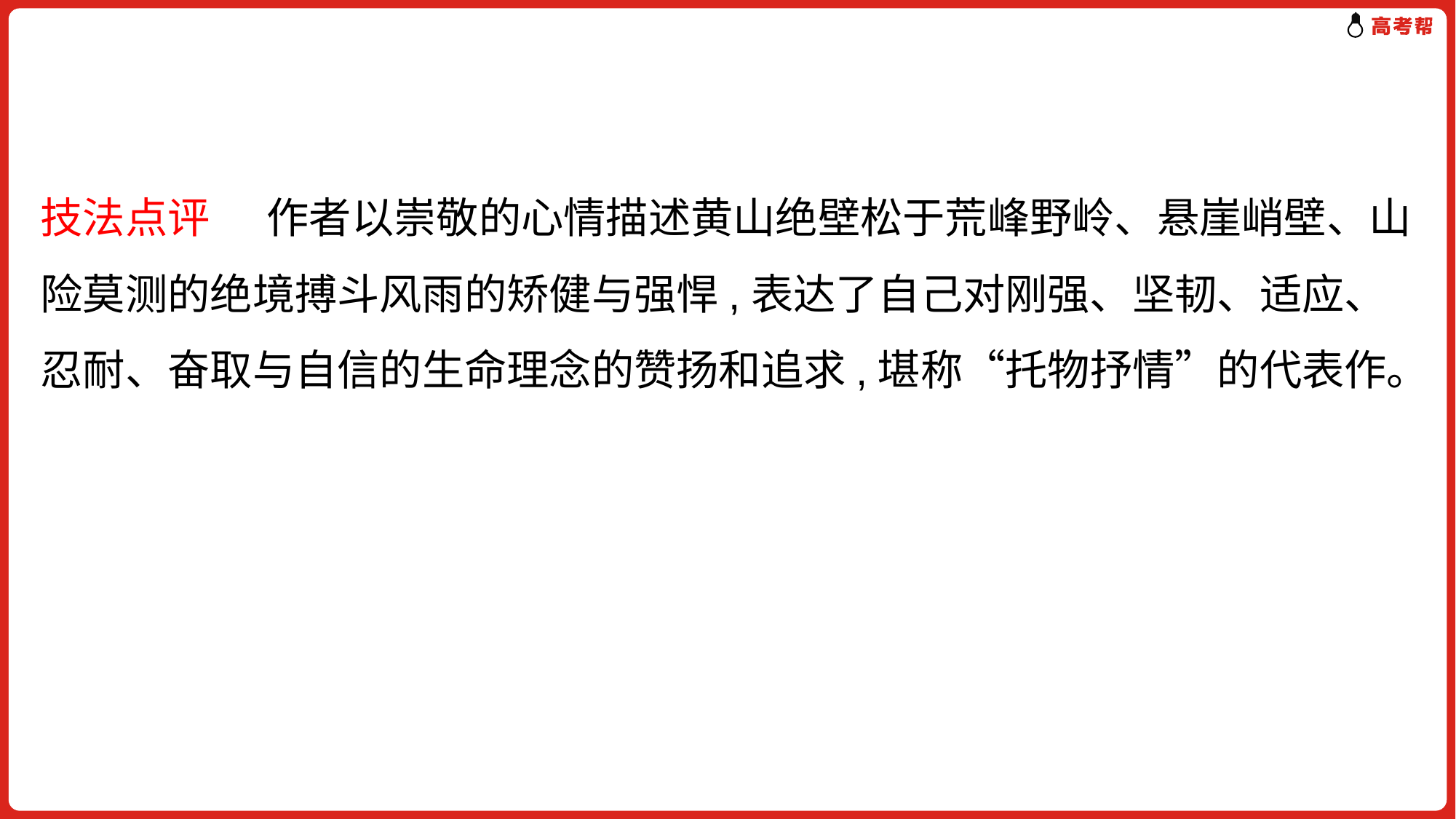

技法点评      作者以崇敬的心情描述黄山绝壁松于荒峰野岭、悬崖峭壁、山险莫测的绝境搏斗风雨的矫健与强悍,表达了自己对刚强、坚韧、适应、忍耐、奋取与自信的生命理念的赞扬和追求,堪称“托物抒情”的代表作。